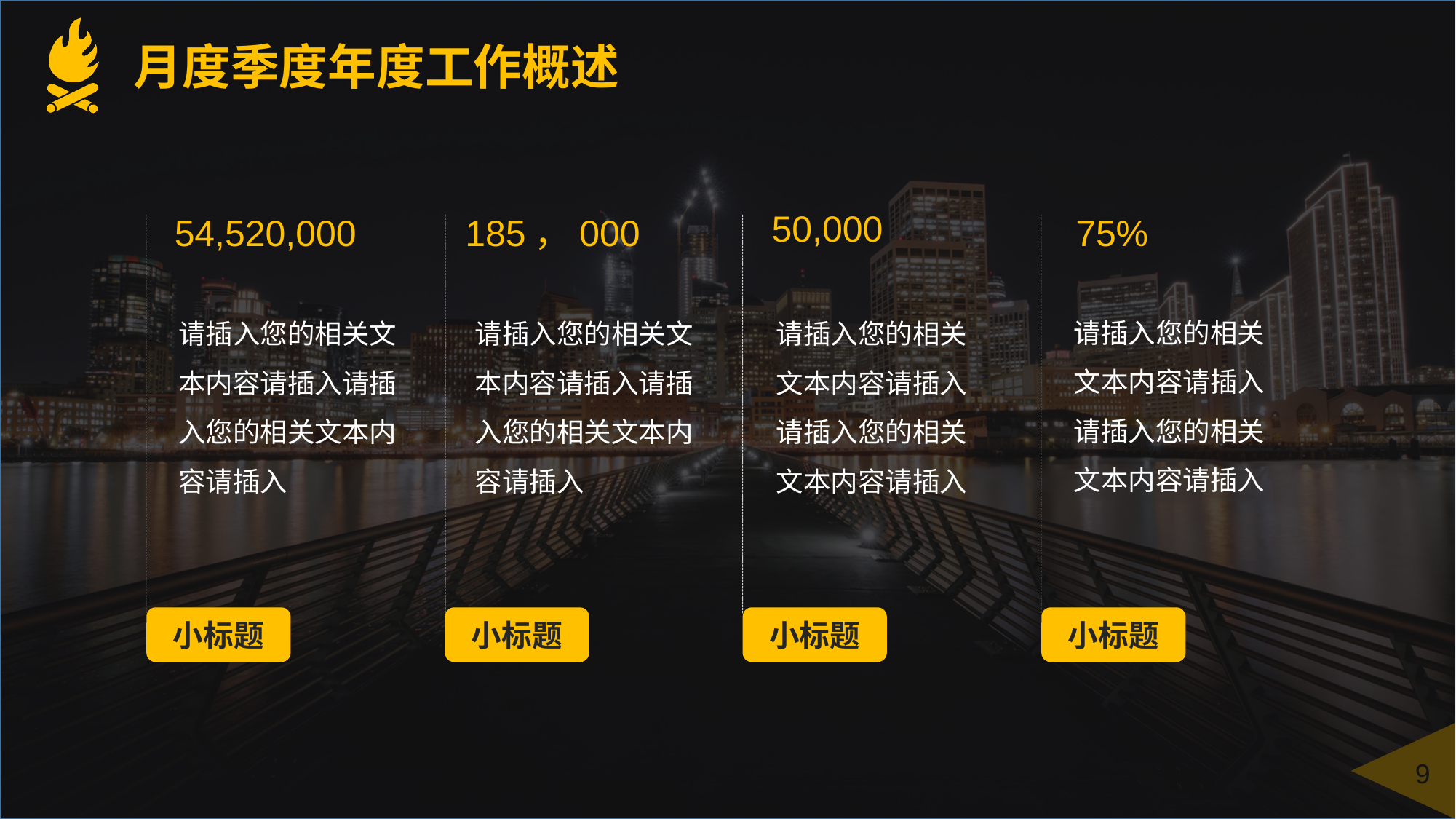

月度季度年度工作概述
50,000
185，000
75%
54,520,000
请插入您的相关文本内容请插入请插入您的相关文本内容请插入

请插入您的相关文本内容请插入请插入您的相关文本内容请插入

请插入您的相关文本内容请插入请插入您的相关文本内容请插入

请插入您的相关文本内容请插入请插入您的相关文本内容请插入

小标题
小标题
小标题
小标题